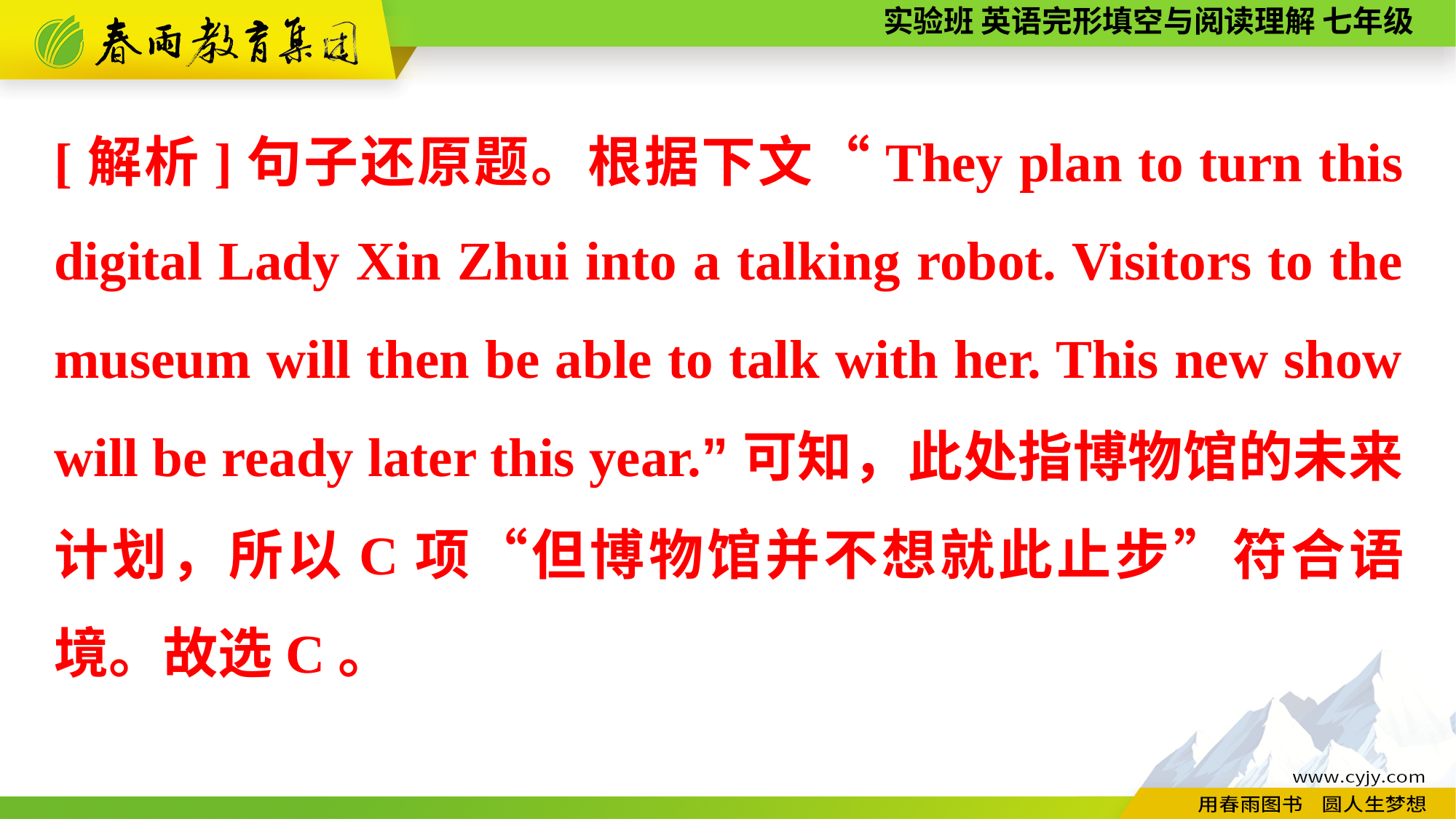

[解析]句子还原题。根据下文“They plan to turn this digital Lady Xin Zhui into a talking robot. Visitors to the museum will then be able to talk with her. This new show will be ready later this year.”可知，此处指博物馆的未来计划，所以C项“但博物馆并不想就此止步”符合语境。故选C。